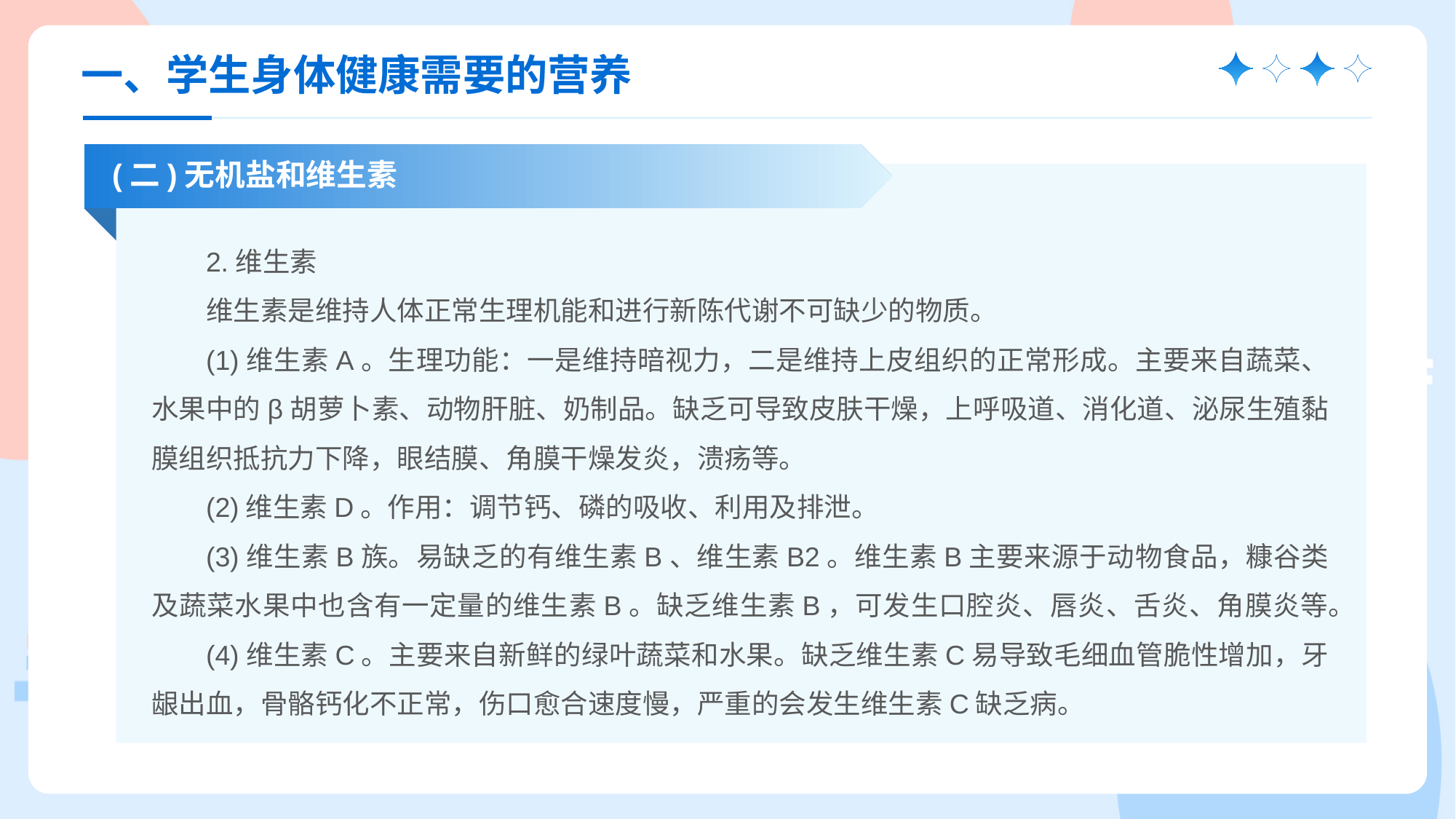

一、学生身体健康需要的营养
(二)无机盐和维生素

2.维生素
维生素是维持人体正常生理机能和进行新陈代谢不可缺少的物质。
(1)维生素A。生理功能：一是维持暗视力，二是维持上皮组织的正常形成。主要来自蔬菜、水果中的β胡萝卜素、动物肝脏、奶制品。缺乏可导致皮肤干燥，上呼吸道、消化道、泌尿生殖黏膜组织抵抗力下降，眼结膜、角膜干燥发炎，溃疡等。
(2)维生素D。作用：调节钙、磷的吸收、利用及排泄。
(3)维生素B族。易缺乏的有维生素B、维生素B2。维生素B主要来源于动物食品，糠谷类及蔬菜水果中也含有一定量的维生素B。缺乏维生素B，可发生口腔炎、唇炎、舌炎、角膜炎等。
(4)维生素C。主要来自新鲜的绿叶蔬菜和水果。缺乏维生素C易导致毛细血管脆性增加，牙龈出血，骨骼钙化不正常，伤口愈合速度慢，严重的会发生维生素C缺乏病。